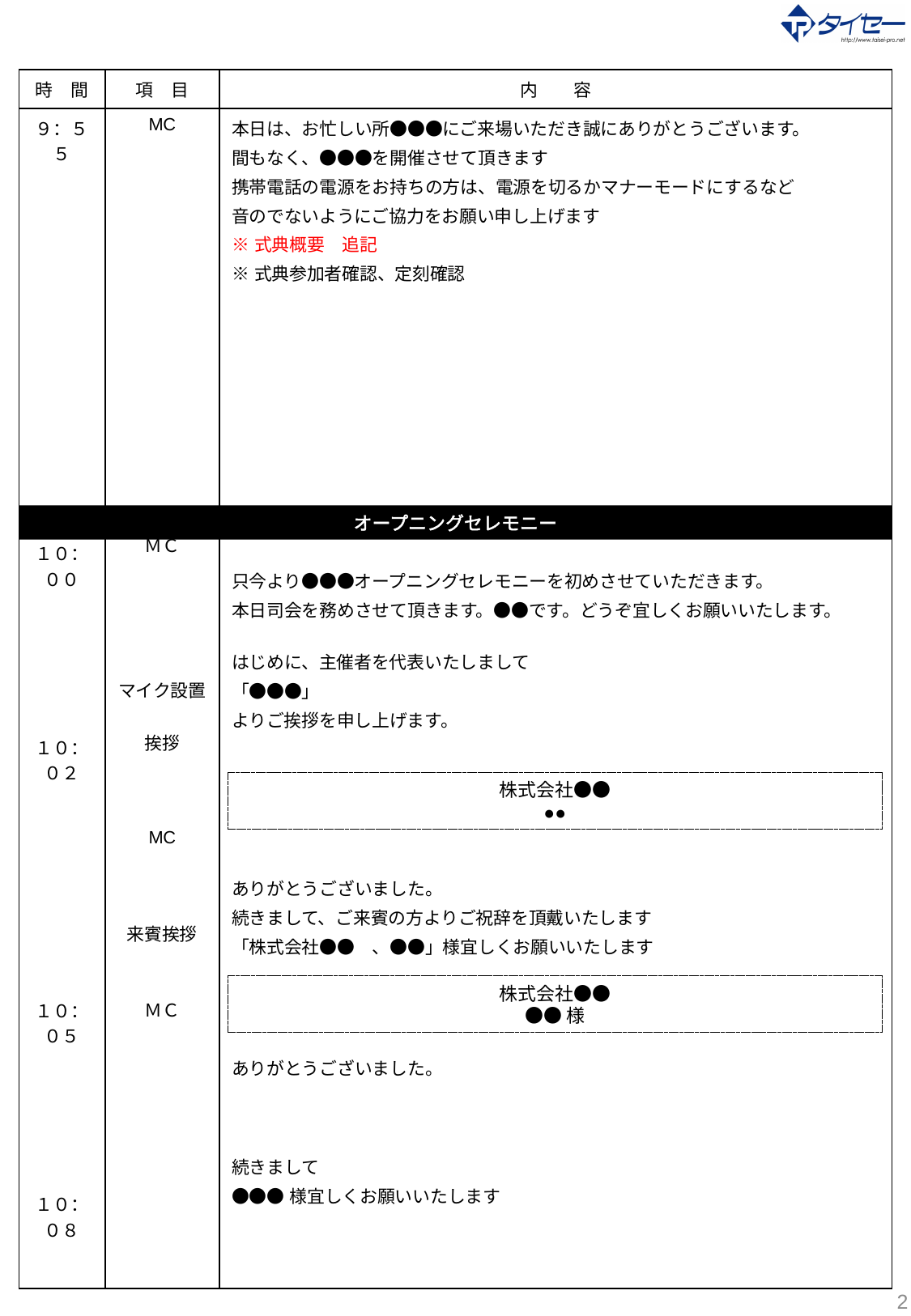

| 時　間 | 項　目 | 内　　容 |
| --- | --- | --- |
| ９：５５ １０：００ １０：０２ １０：０５ １０：０８ | MC ＭＣ マイク設置 挨拶 MC 来賓挨拶 ＭＣ | 本日は、お忙しい所●●●にご来場いただき誠にありがとうございます。 間もなく、●●●を開催させて頂きます 携帯電話の電源をお持ちの方は、電源を切るかマナーモードにするなど 音のでないようにご協力をお願い申し上げます ※式典概要　追記 ※式典参加者確認、定刻確認 只今より●●●オープニングセレモニーを初めさせていただきます。 本日司会を務めさせて頂きます。●●です。どうぞ宜しくお願いいたします。 はじめに、主催者を代表いたしまして 「●●●」 よりご挨拶を申し上げます。 ありがとうございました。 続きまして、ご来賓の方よりご祝辞を頂戴いたします 「株式会社●●　、●●」様宜しくお願いいたします ありがとうございました。 続きまして ●●●様宜しくお願いいたします |
オープニングセレモニー
株式会社●●
●●
株式会社●●
●●様
2